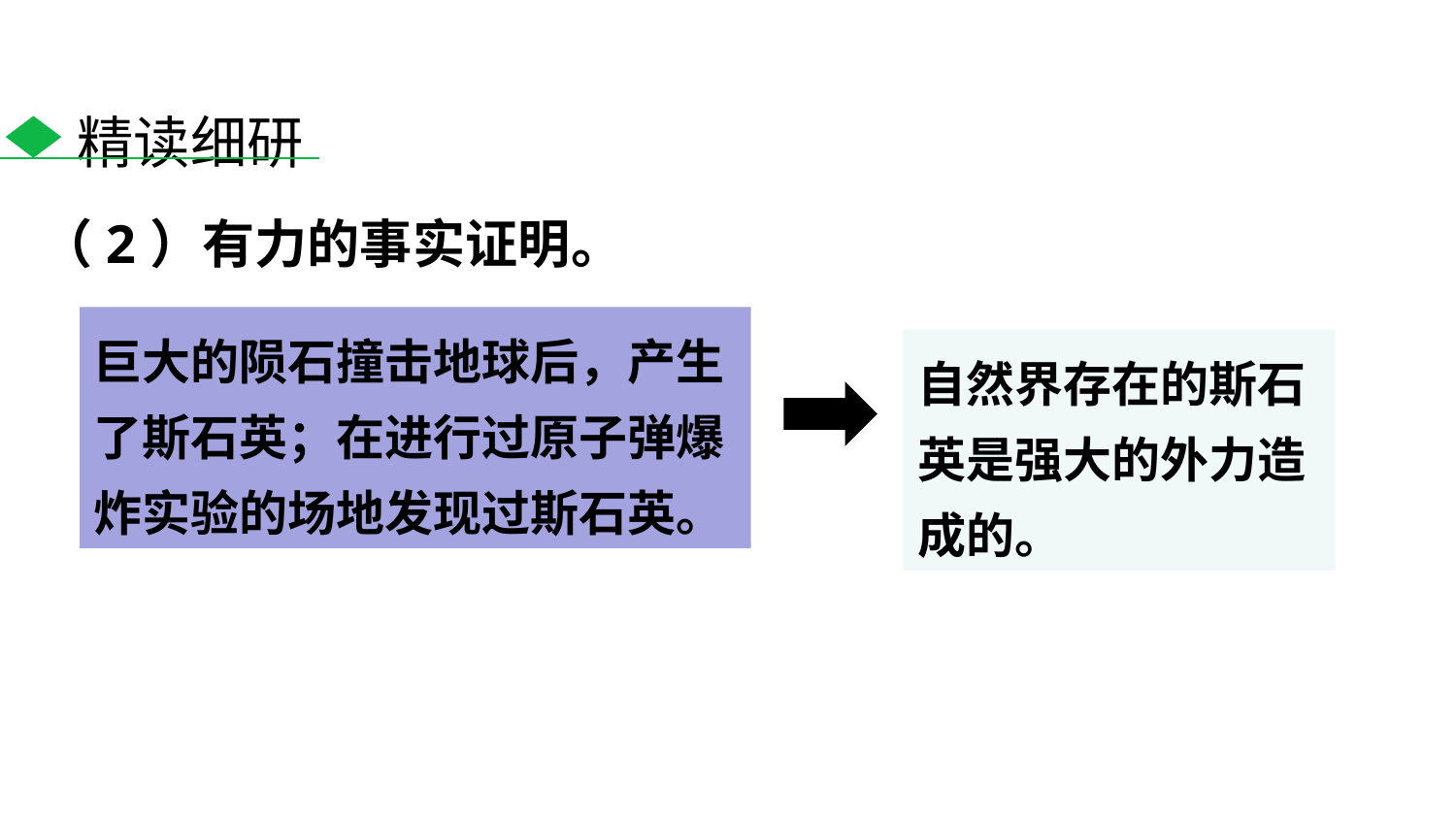

精读细研

（2）有力的事实证明。
巨大的陨石撞击地球后，产生了斯石英；在进行过原子弹爆炸实验的场地发现过斯石英。
自然界存在的斯石英是强大的外力造成的。